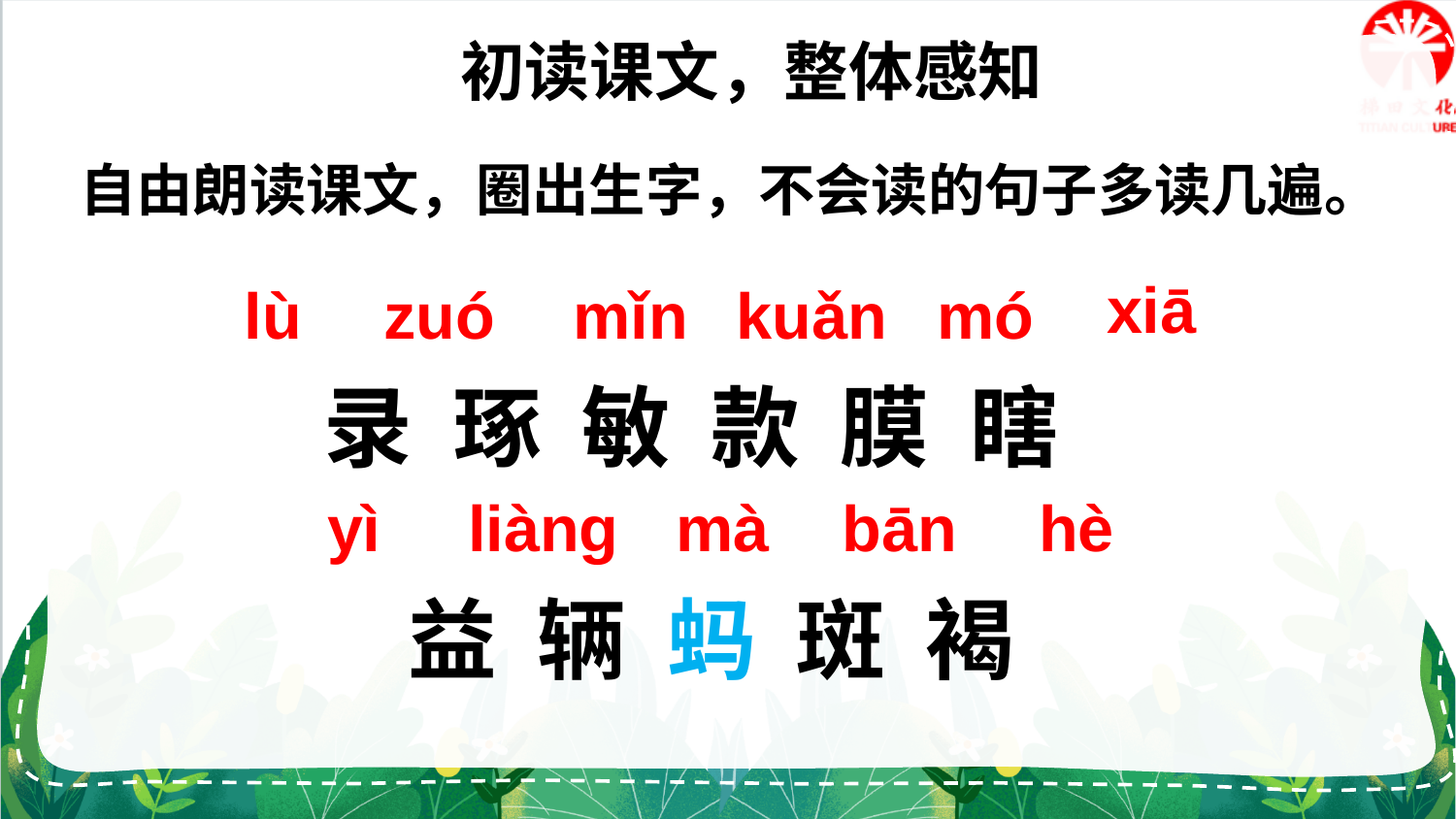

初读课文，整体感知
自由朗读课文，圈出生字，不会读的句子多读几遍。
xiā
lù
zuó
mǐn
kuǎn
mó
录  琢  敏  款  膜  瞎
益  辆  蚂  斑  褐
yì
liàng
mà
bān
hè